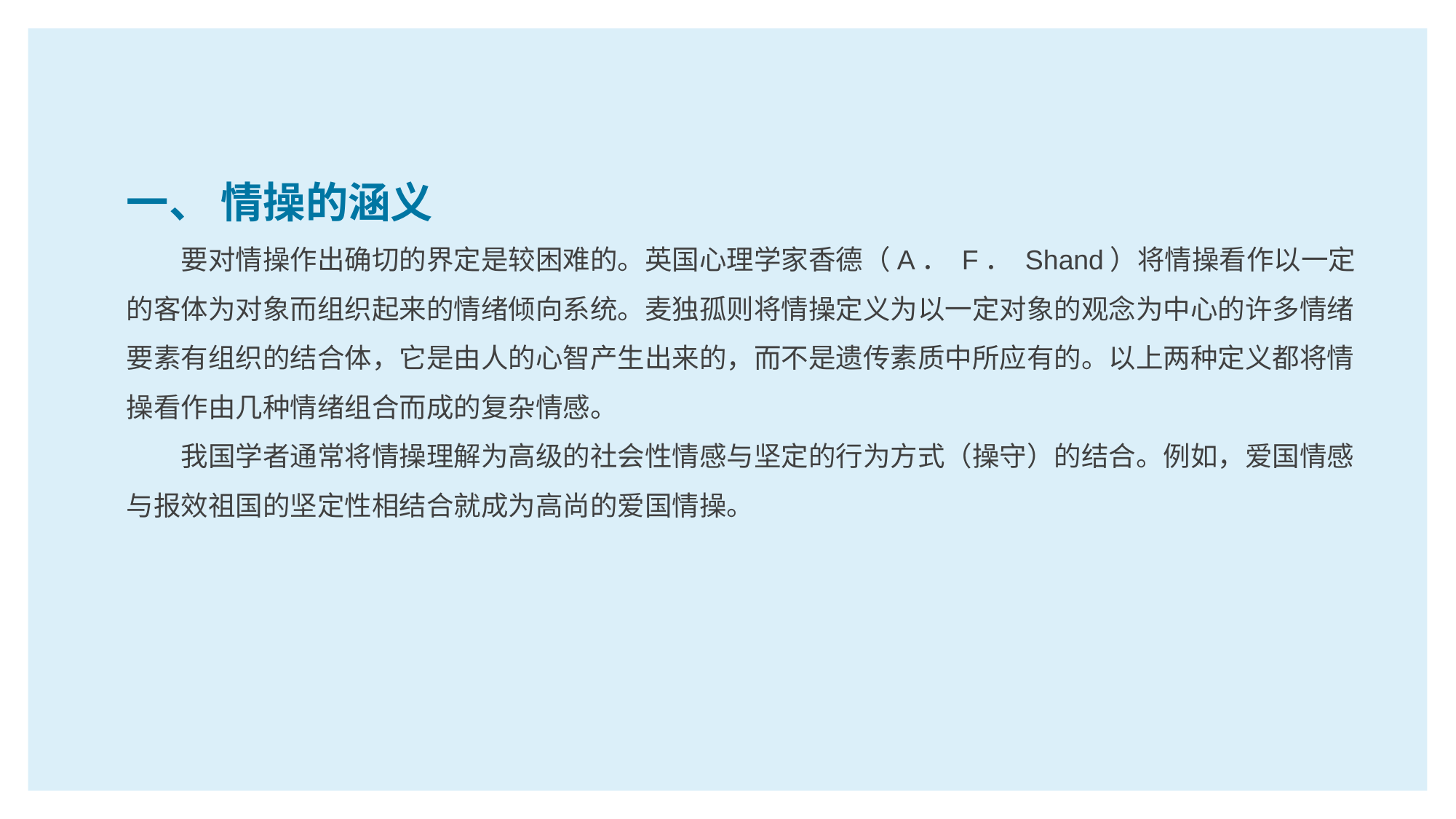

一、 情操的涵义
要对情操作出确切的界定是较困难的。英国心理学家香德（A． F． Shand）将情操看作以一定的客体为对象而组织起来的情绪倾向系统。麦独孤则将情操定义为以一定对象的观念为中心的许多情绪要素有组织的结合体，它是由人的心智产生出来的，而不是遗传素质中所应有的。以上两种定义都将情操看作由几种情绪组合而成的复杂情感。
我国学者通常将情操理解为高级的社会性情感与坚定的行为方式（操守）的结合。例如，爱国情感与报效祖国的坚定性相结合就成为高尚的爱国情操。